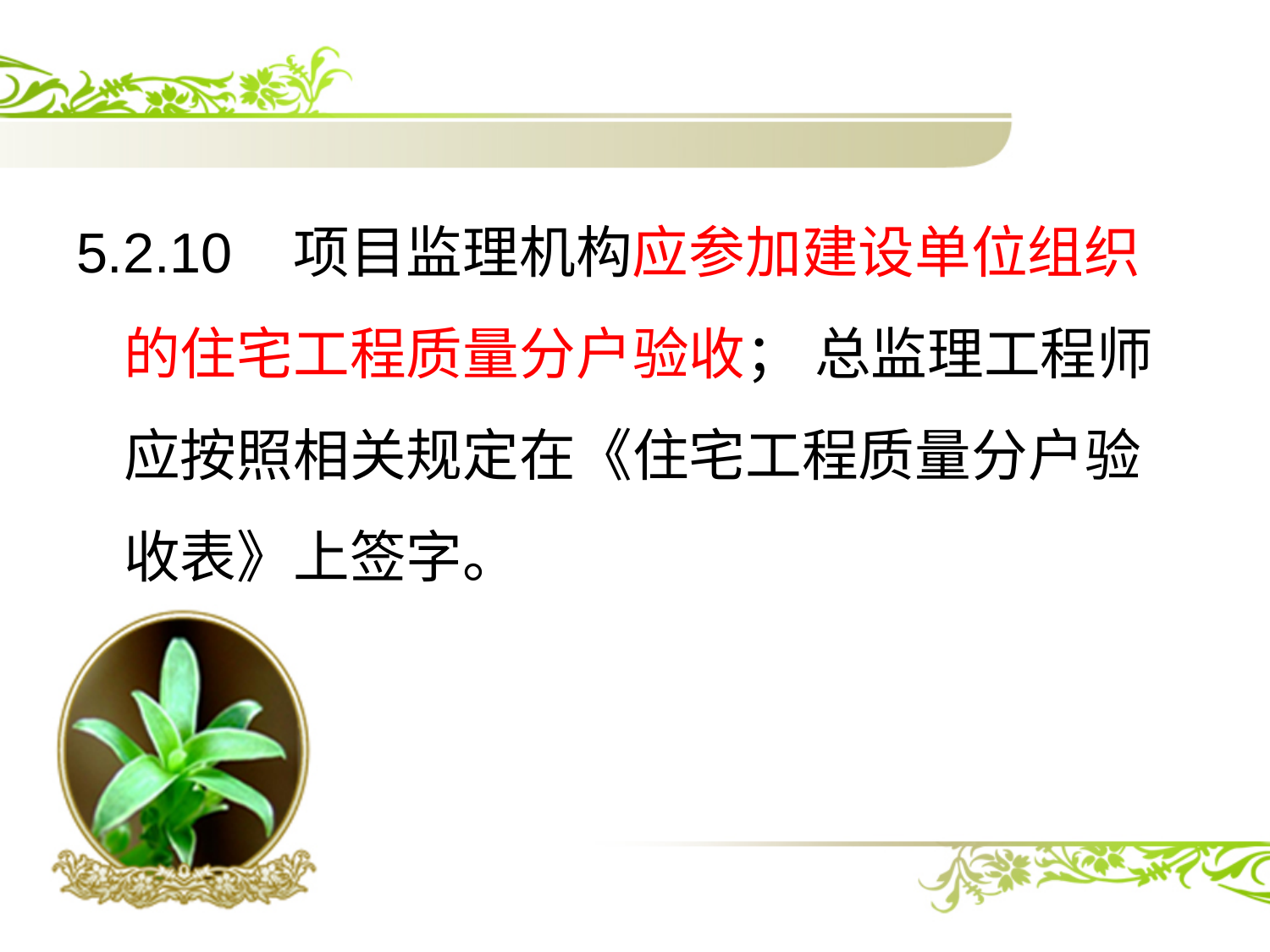

5.2.10   项目监理机构应参加建设单位组织的住宅工程质量分户验收； 总监理工程师应按照相关规定在《住宅工程质量分户验收表》上签字。